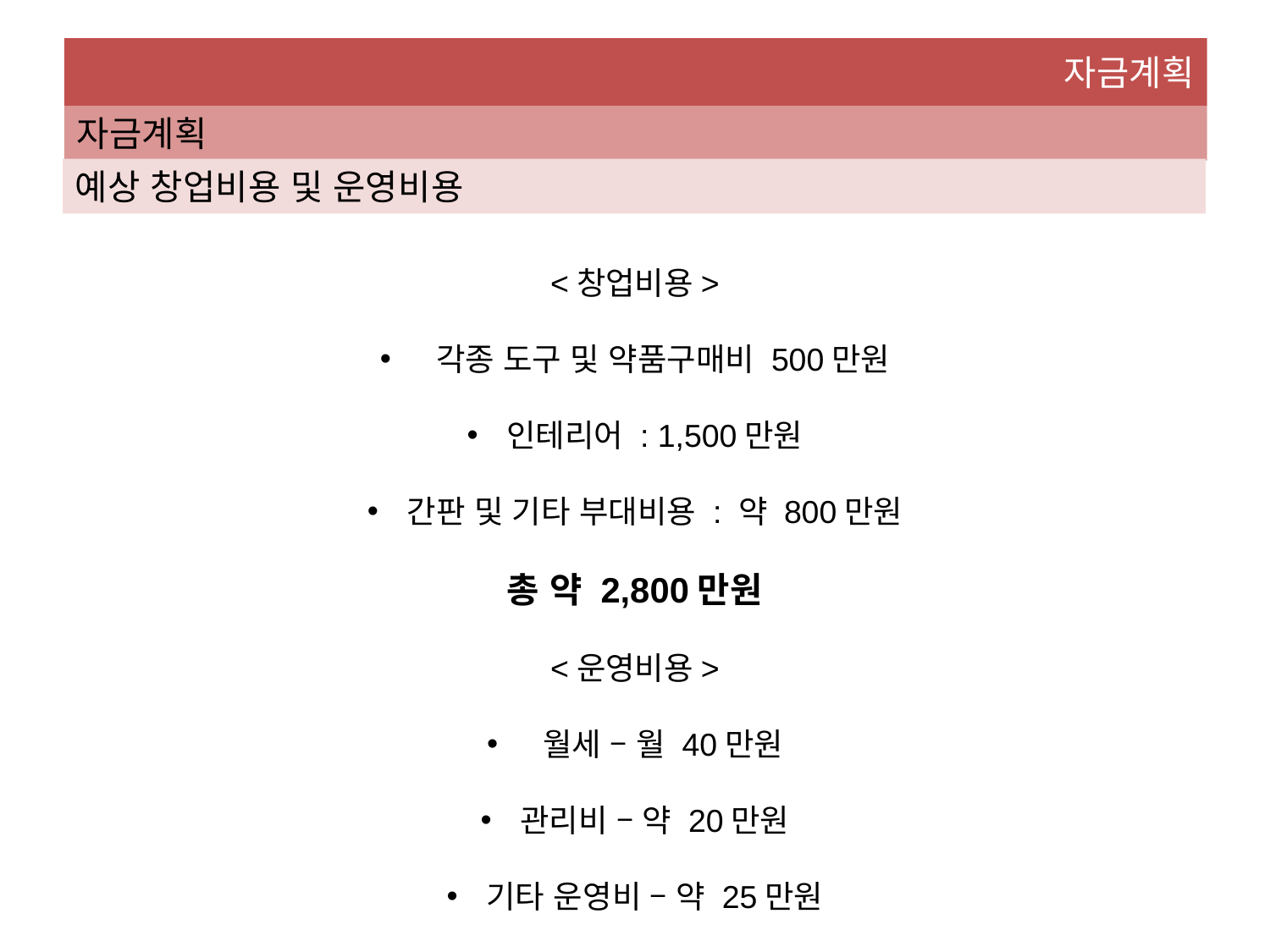

자금계획
자금계획
예상 창업비용 및 운영비용
<창업비용>

 각종 도구 및 약품구매비 500만원

인테리어 : 1,500만원

간판 및 기타 부대비용 : 약 800만원

총 약 2,800만원

<운영비용>

 월세 – 월 40만원

관리비 – 약 20만원

기타 운영비 – 약 25만원